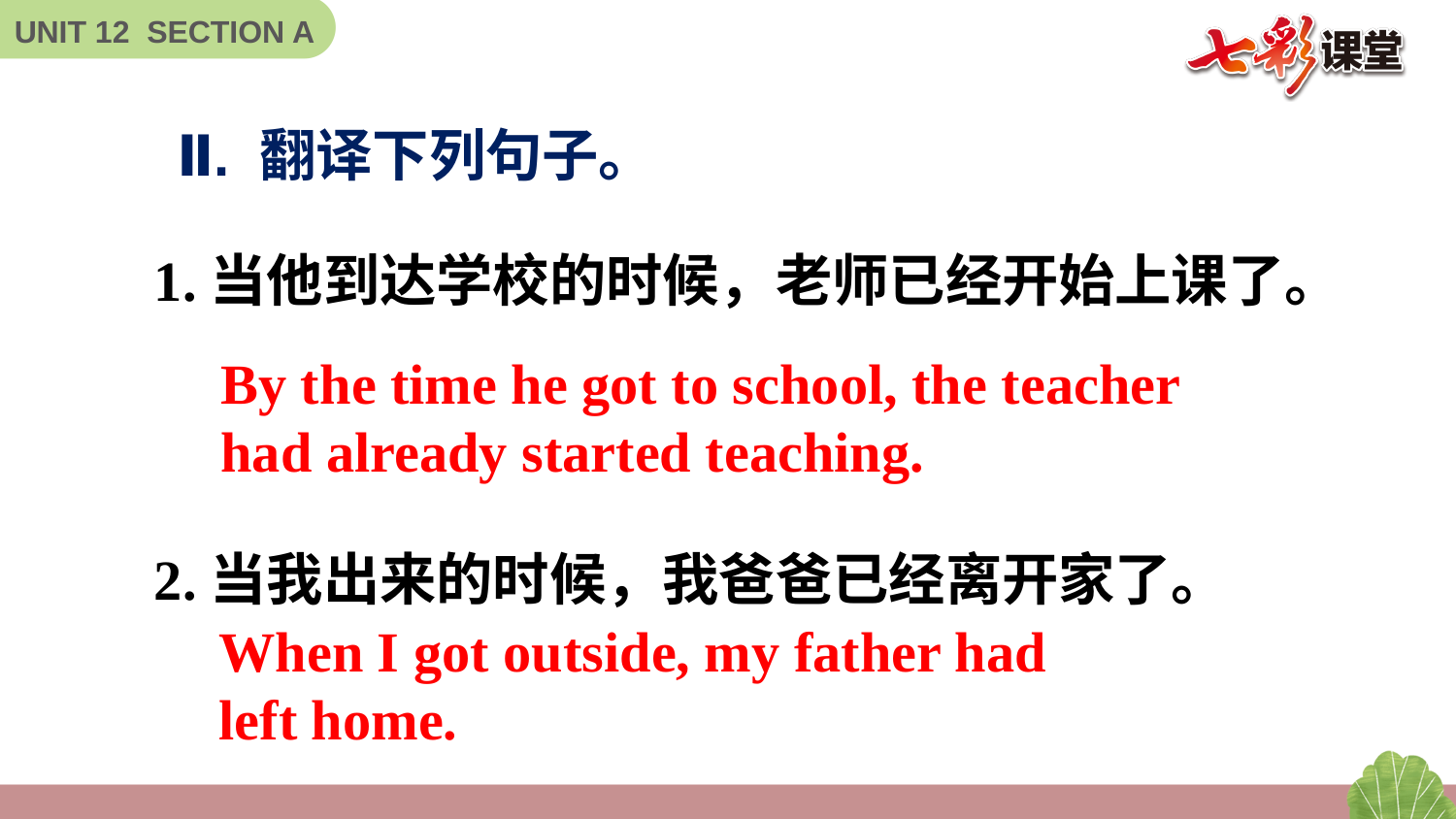

# Ⅱ. 翻译下列句子。
1.当他到达学校的时候，老师已经开始上课了。

2.当我出来的时候，我爸爸已经离开家了。

By the time he got to school, the teacher had already started teaching.
When I got outside, my father had left home.